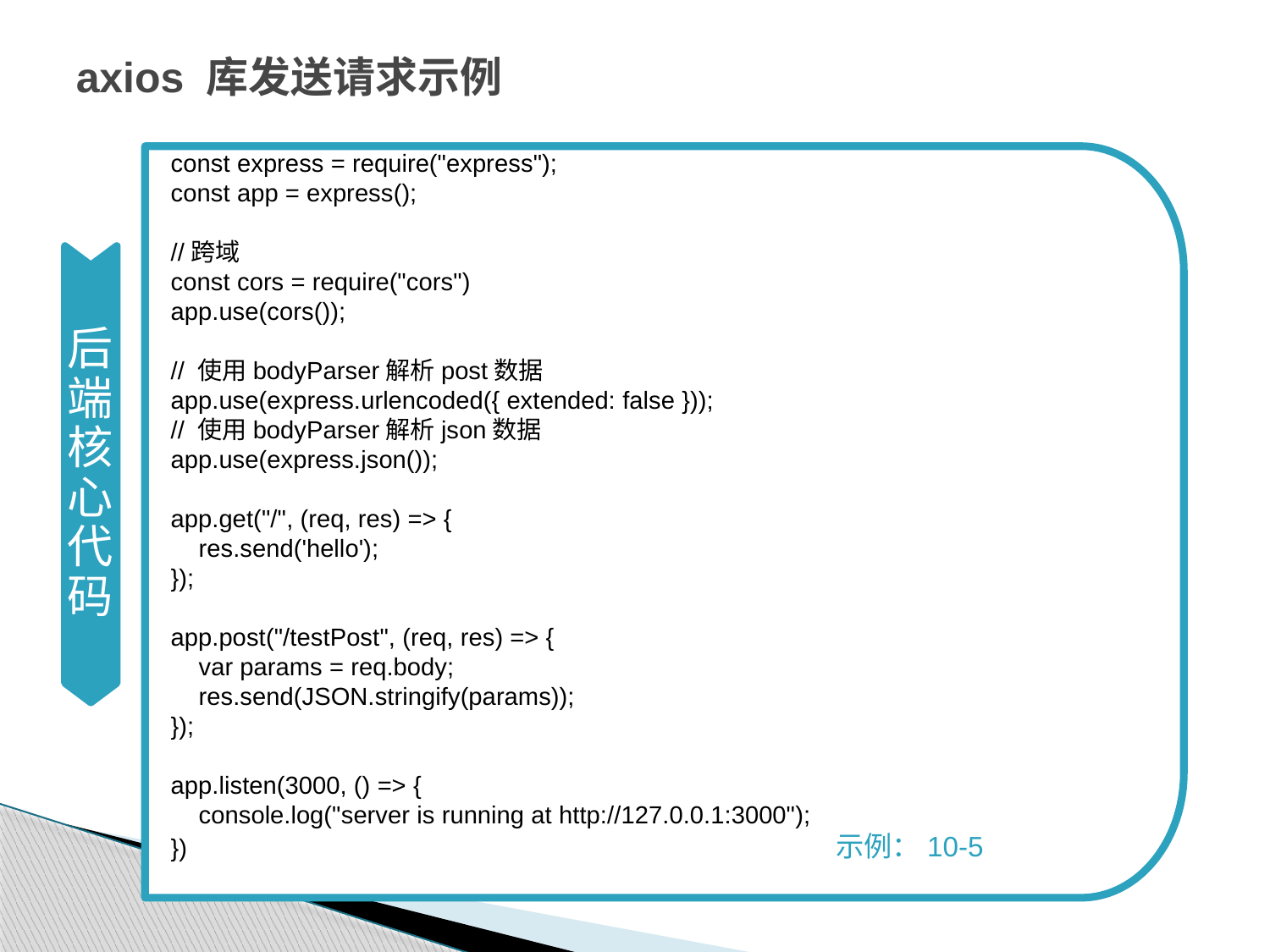

# axios 库发送请求示例
const express = require("express");
const app = express();

//跨域
const cors = require("cors")
app.use(cors());

// 使用bodyParser解析post数据
app.use(express.urlencoded({ extended: false }));
// 使用bodyParser解析json数据
app.use(express.json());

app.get("/", (req, res) => {
    res.send('hello');
});

app.post("/testPost", (req, res) => {
    var params = req.body;
    res.send(JSON.stringify(params));
});

app.listen(3000, () => {
    console.log("server is running at http://127.0.0.1:3000");
})                                                                                  示例：10-5
后端核心代码